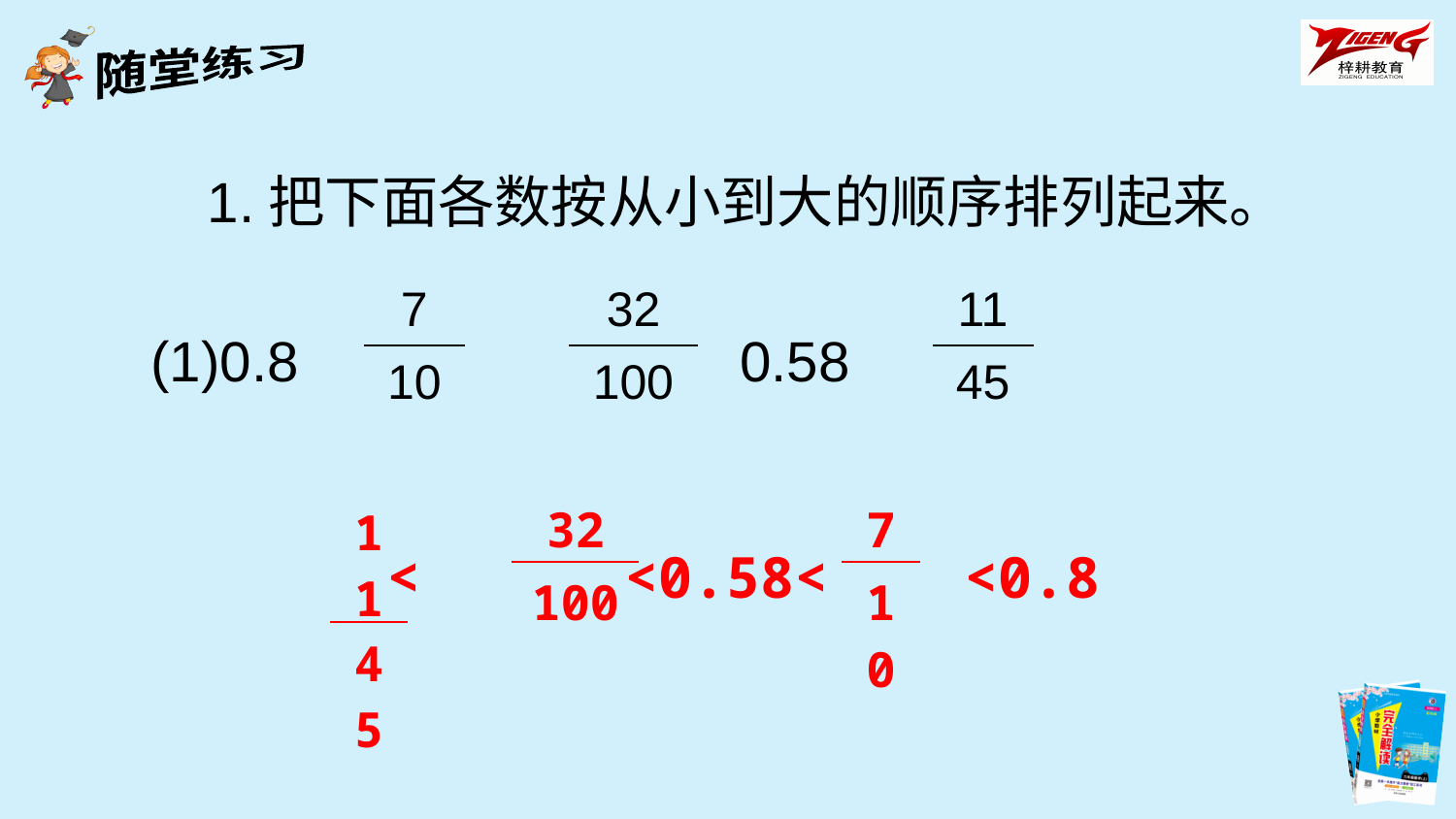

1.把下面各数按从小到大的顺序排列起来。
| 7 |
| --- |
| 10 |
| 32 |
| --- |
| 100 |
| 11 |
| --- |
| 45 |
(1)0.8                            0.58
| 32 |
| --- |
| 100 |
| 7 |
| --- |
| 10 |
| 11 |
| --- |
| 45 |
<      <0.58<    <0.8